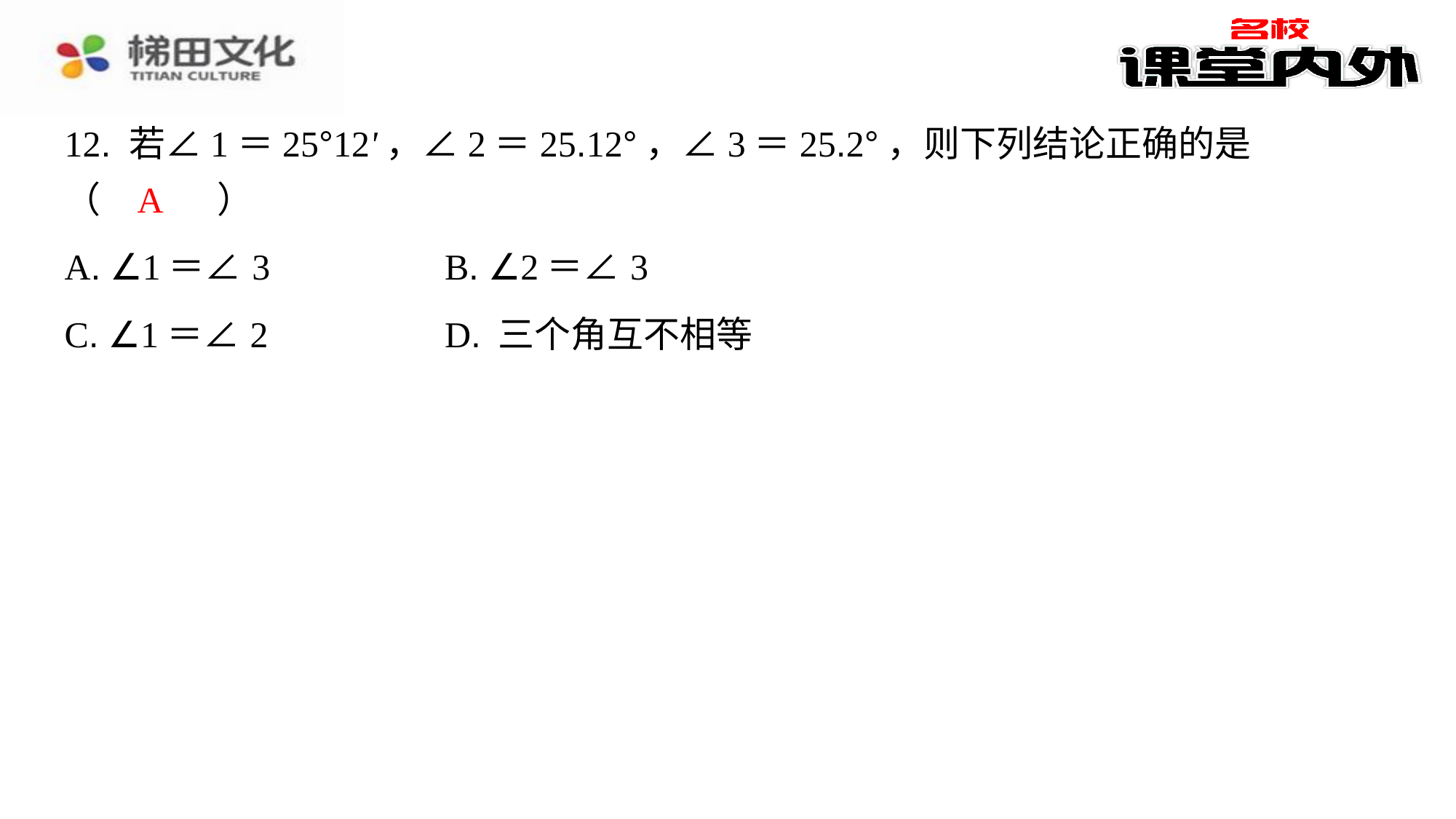

12. 若∠1＝25°12'，∠2＝25.12°，∠3＝25.2°，则下列结论正确的是
（　A　）
A
| A. ∠1＝∠3 | B. ∠2＝∠3 |
| --- | --- |
| C. ∠1＝∠2 | D. 三个角互不相等 |